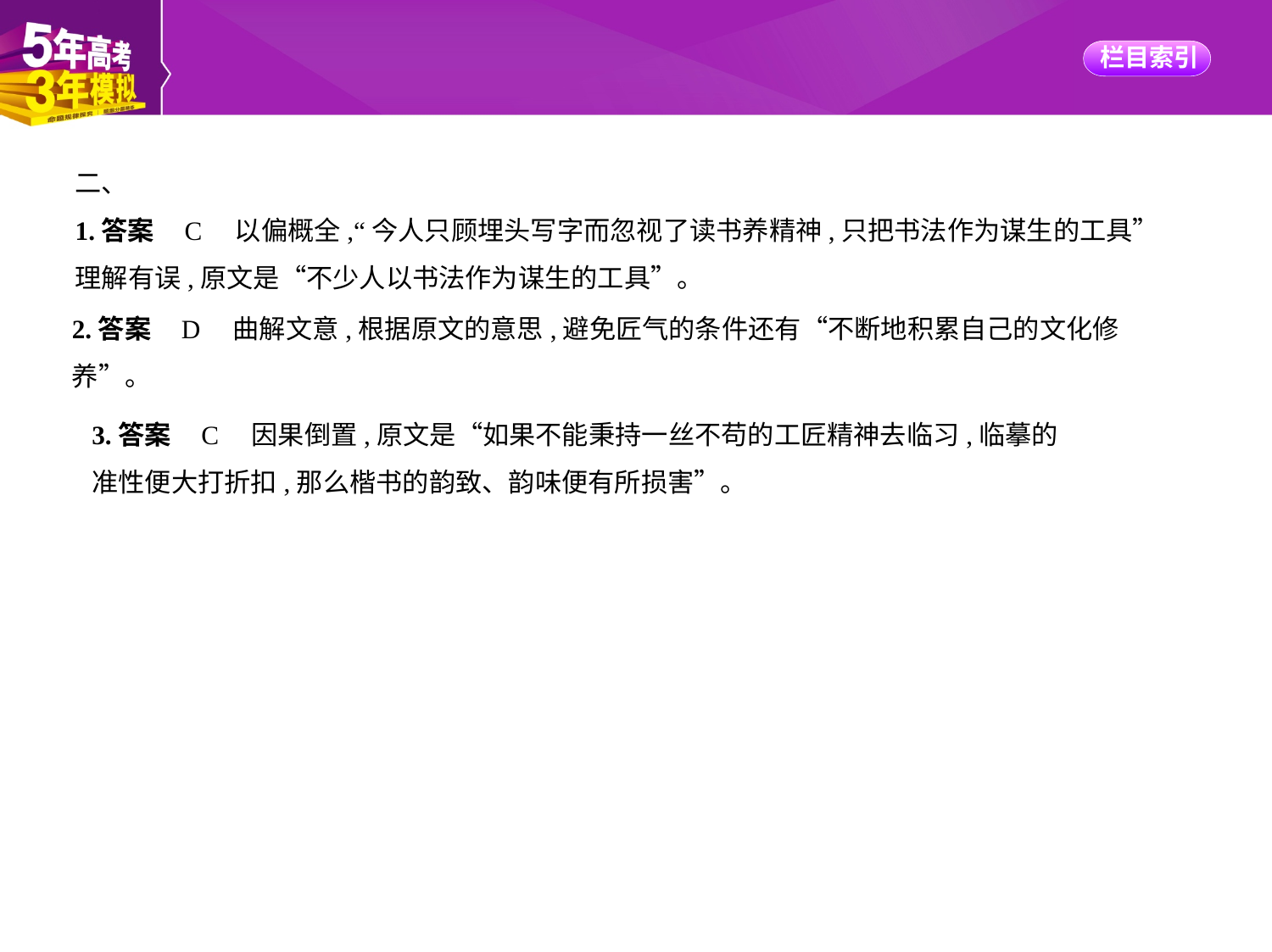

二、
1.答案    C　以偏概全,“今人只顾埋头写字而忽视了读书养精神,只把书法作为谋生的工具”
理解有误,原文是“不少人以书法作为谋生的工具”。
2.答案    D　曲解文意,根据原文的意思,避免匠气的条件还有“不断地积累自己的文化修
养”。
3.答案    C　因果倒置,原文是“如果不能秉持一丝不苟的工匠精神去临习,临摹的准性便大打折扣,那么楷书的韵致、韵味便有所损害”。